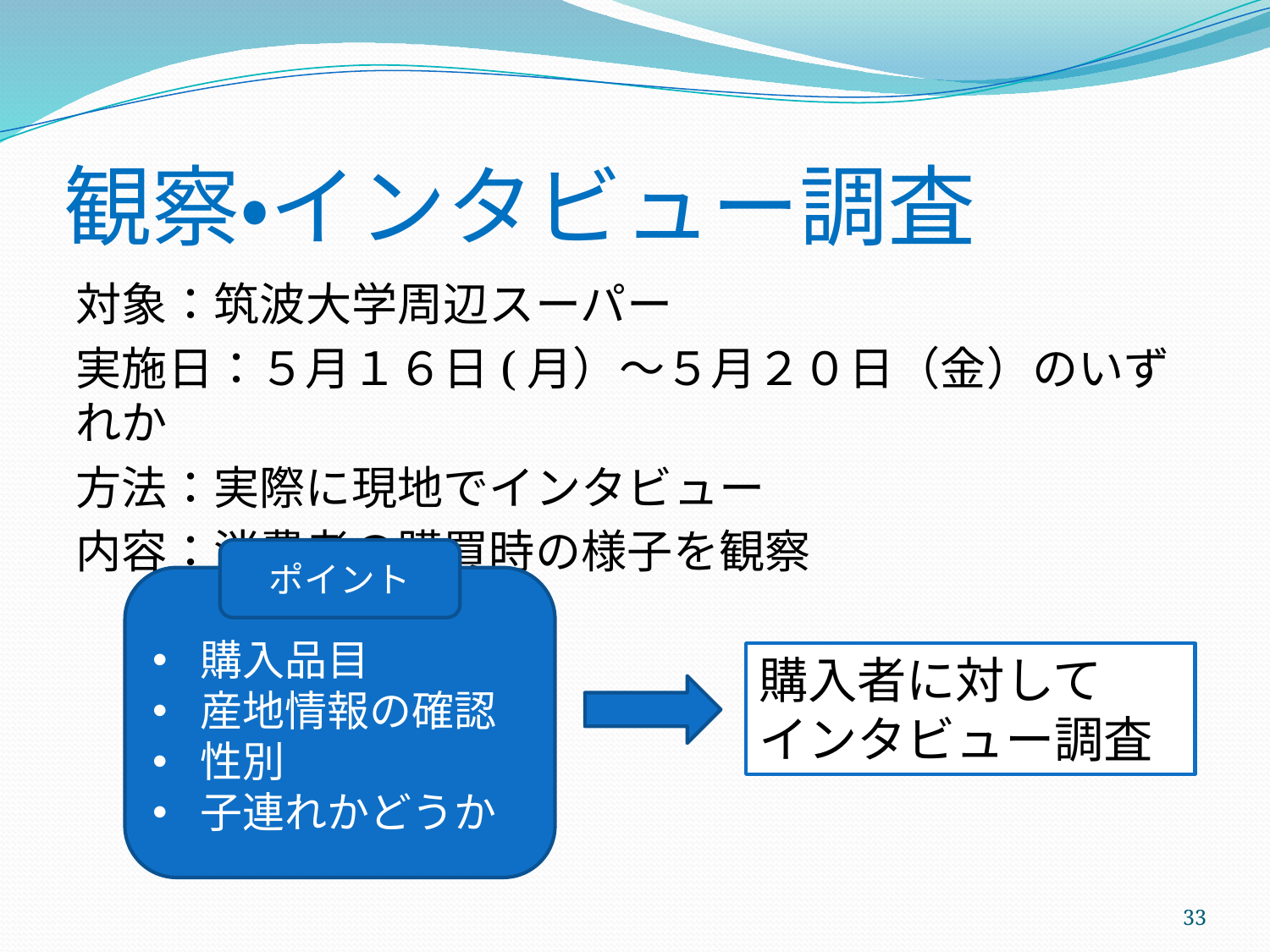

# 観察・インタビュー調査
対象：筑波大学周辺スーパー
実施日：５月１６日(月）～５月２０日（金）のいずれか
方法：実際に現地でインタビュー
内容：消費者の購買時の様子を観察

ポイント

購入品目
産地情報の確認
性別
子連れかどうか
購入者に対して
インタビュー調査

33